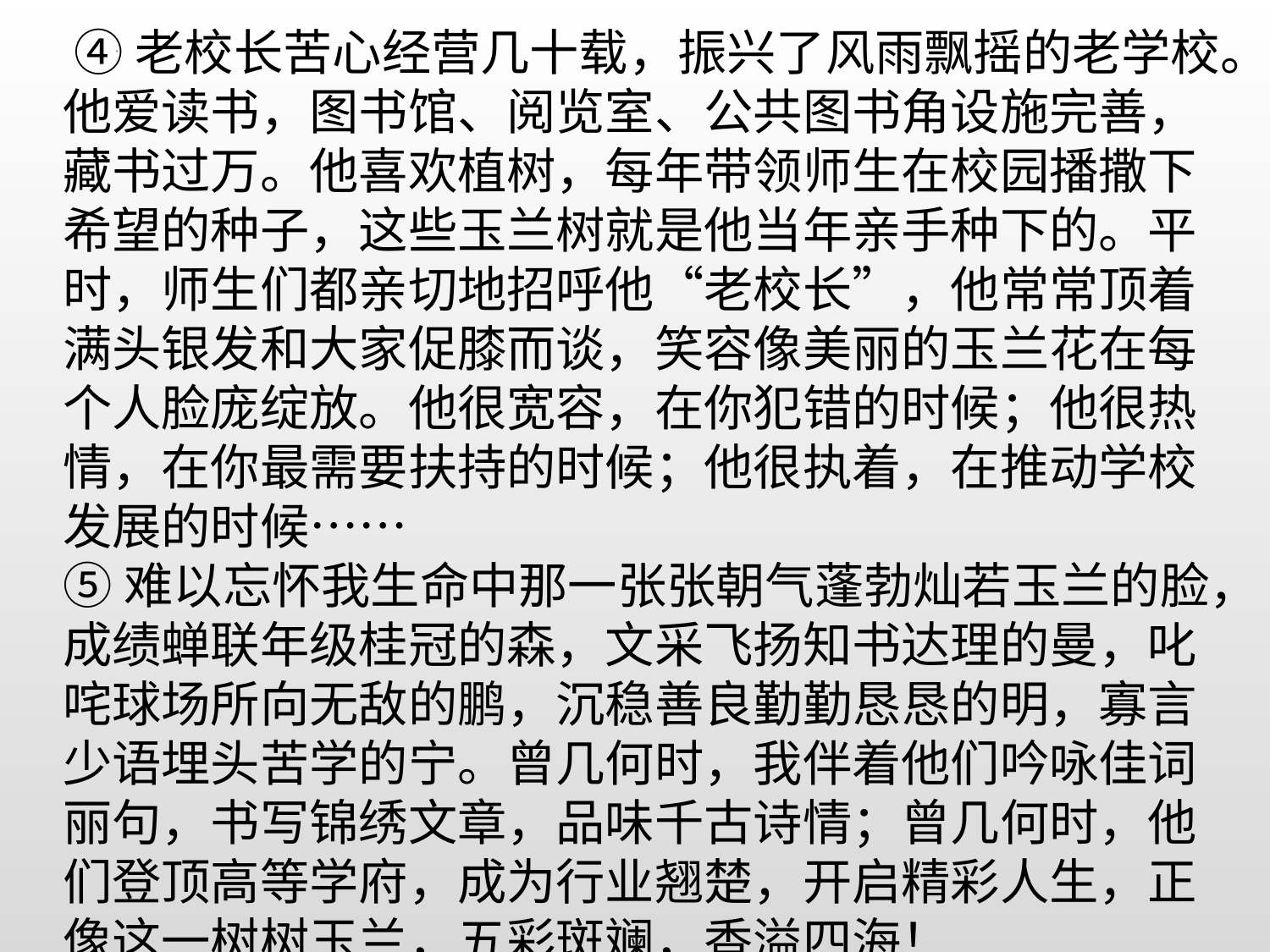

④老校长苦心经营几十载，振兴了风雨飘摇的老学校。他爱读书，图书馆、阅览室、公共图书角设施完善，藏书过万。他喜欢植树，每年带领师生在校园播撒下希望的种子，这些玉兰树就是他当年亲手种下的。平时，师生们都亲切地招呼他“老校长”，他常常顶着满头银发和大家促膝而谈，笑容像美丽的玉兰花在每个人脸庞绽放。他很宽容，在你犯错的时候；他很热情，在你最需要扶持的时候；他很执着，在推动学校发展的时候……
⑤难以忘怀我生命中那一张张朝气蓬勃灿若玉兰的脸，成绩蝉联年级桂冠的森，文采飞扬知书达理的曼，叱咤球场所向无敌的鹏，沉稳善良勤勤恳恳的明，寡言少语埋头苦学的宁。曾几何时，我伴着他们吟咏佳词丽句，书写锦绣文章，品味千古诗情；曾几何时，他们登顶高等学府，成为行业翘楚，开启精彩人生，正像这一树树玉兰，五彩斑斓，香溢四海！